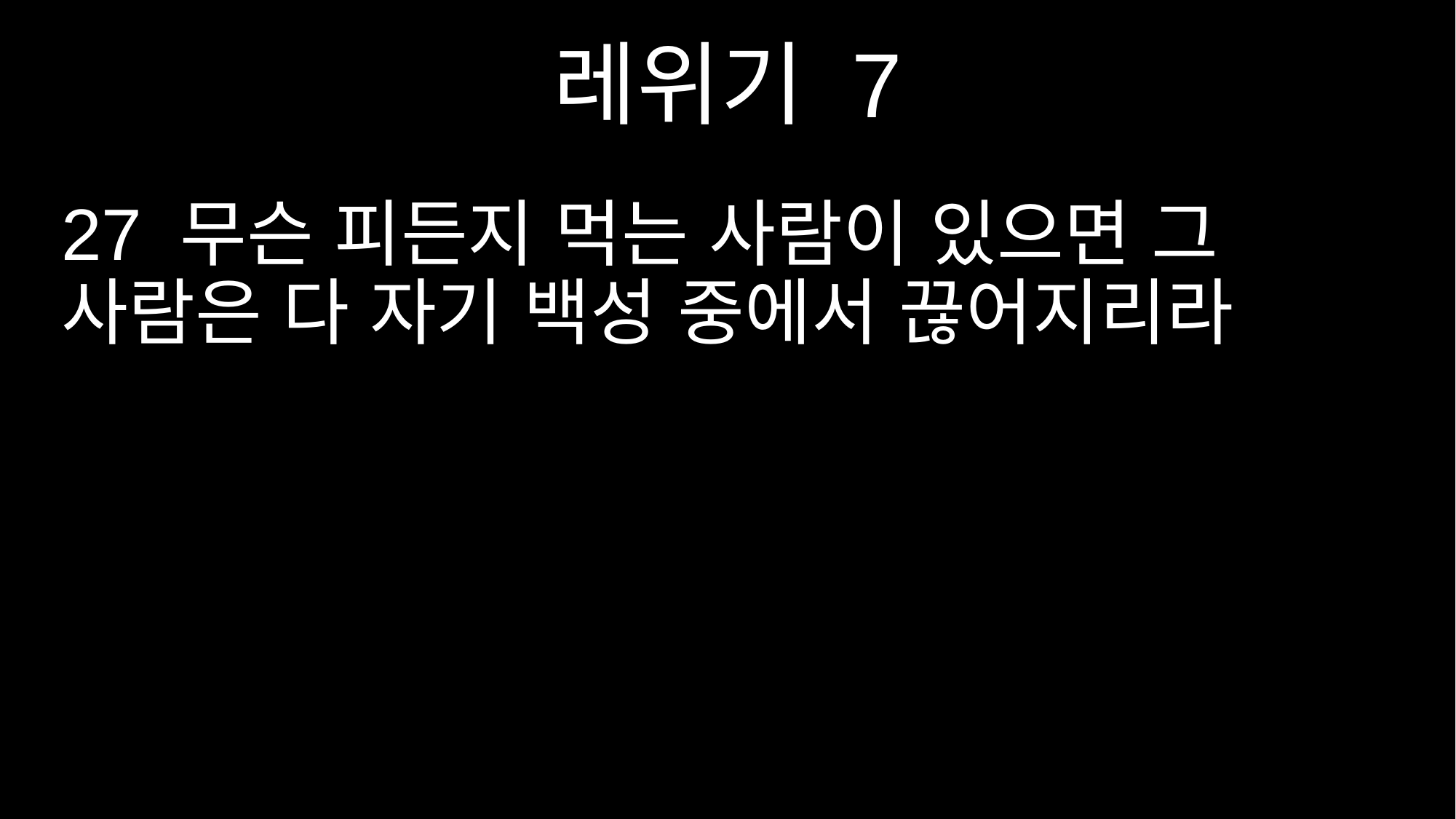

레위기 7
27 무슨 피든지 먹는 사람이 있으면 그 사람은 다 자기 백성 중에서 끊어지리라